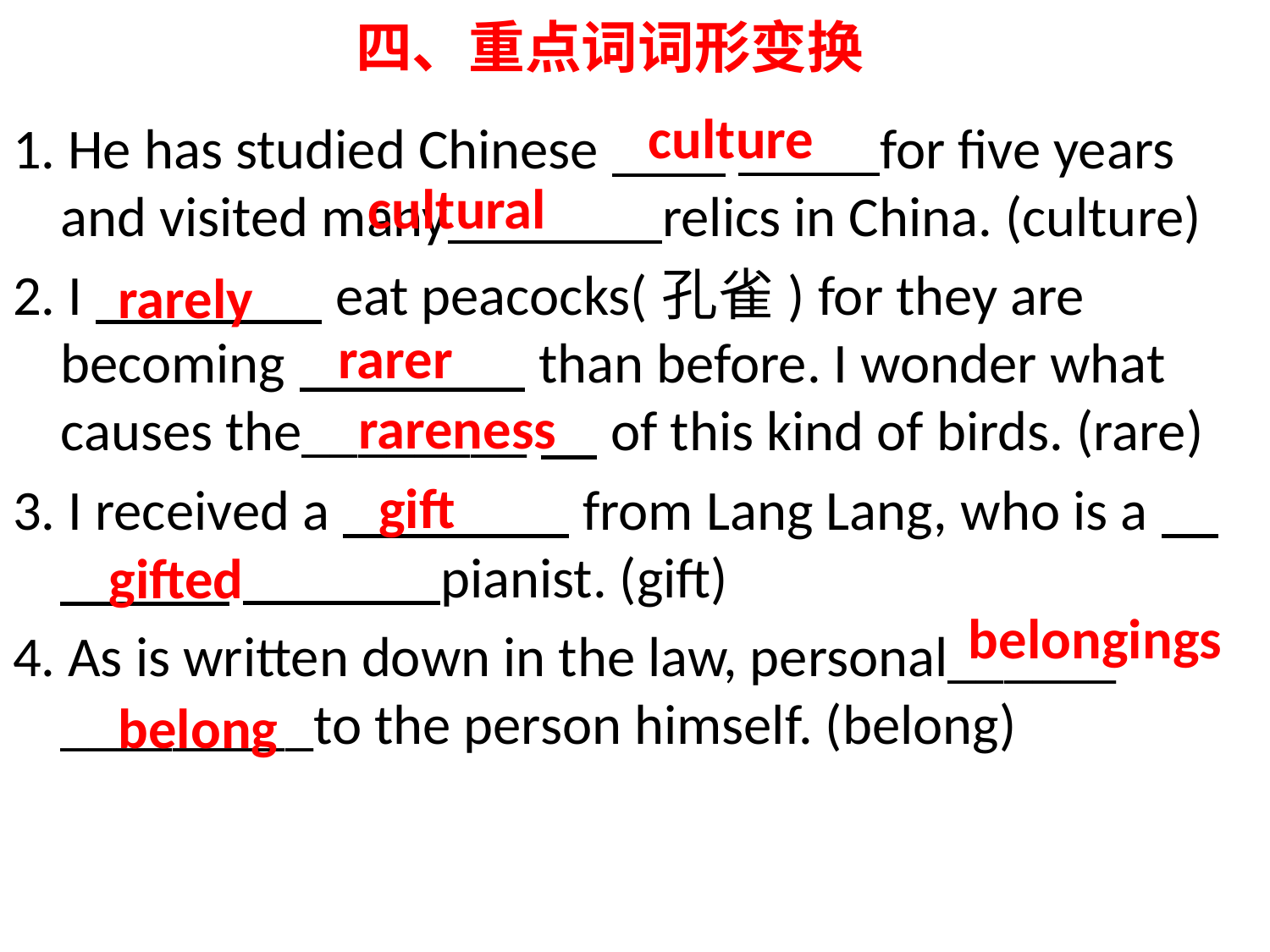

# 四、重点词词形变换
culture
1. He has studied Chinese　　_____for five years and visited many        ____relics in China. (culture)
2. I　　　　eat peacocks(孔雀) for they are becoming　　　　than before. I wonder what causes the________　of this kind of birds. (rare)
3. I received a　　　　from Lang Lang, who is a　　　　_______pianist. (gift)
4. As is written down in the law, personal______ _________to the person himself. (belong)

cultural
rarely
rarer
rareness
gift
gifted
belongings
belong